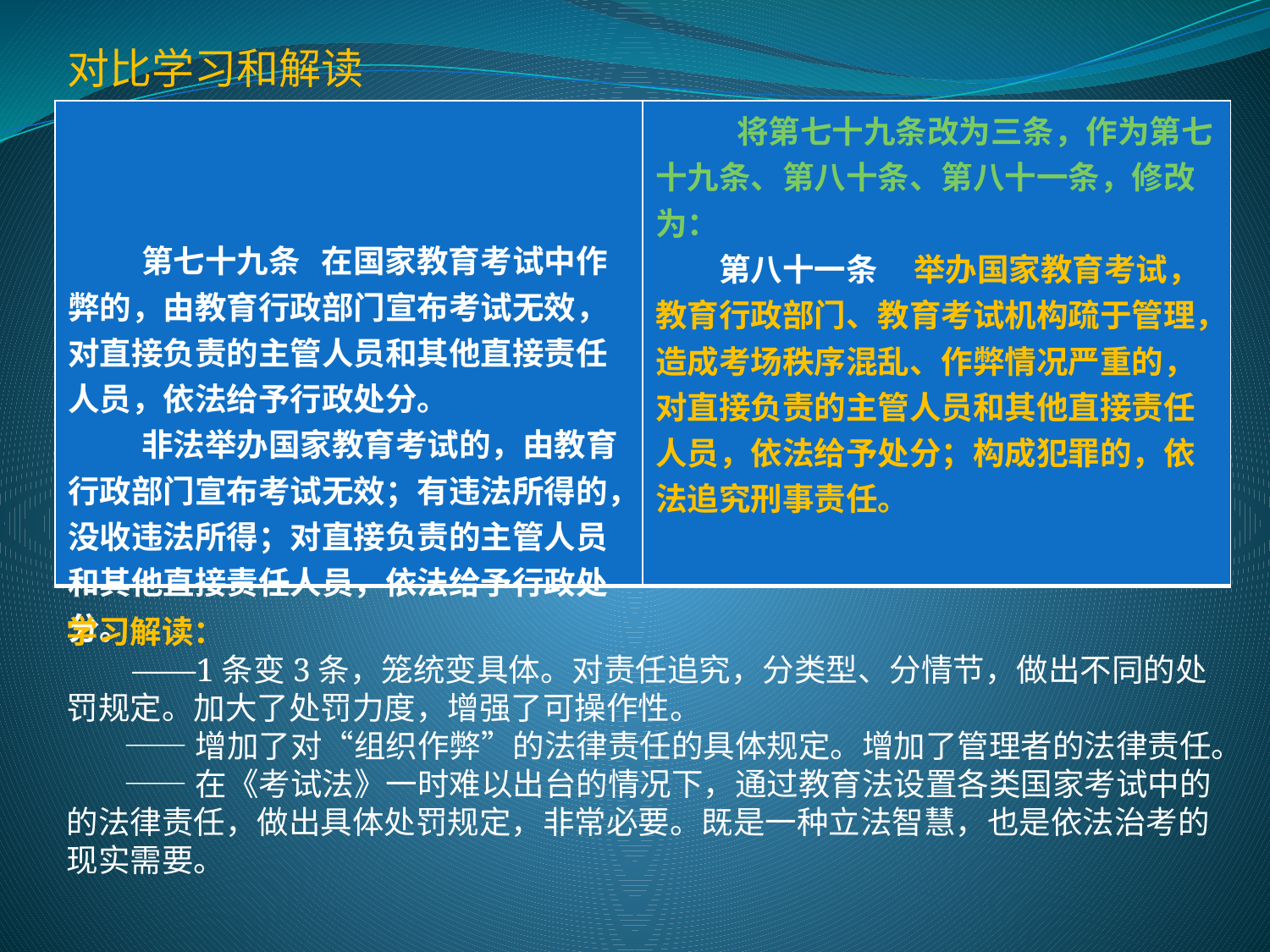

对比学习和解读
| 第七十九条 在国家教育考试中作弊的，由教育行政部门宣布考试无效，对直接负责的主管人员和其他直接责任人员，依法给予行政处分。 非法举办国家教育考试的，由教育行政部门宣布考试无效；有违法所得的，没收违法所得；对直接负责的主管人员和其他直接责任人员，依法给予行政处分。 | 将第七十九条改为三条，作为第七十九条、第八十条、第八十一条，修改为： 　　第八十一条 举办国家教育考试，教育行政部门、教育考试机构疏于管理，造成考场秩序混乱、作弊情况严重的，对直接负责的主管人员和其他直接责任人员，依法给予处分；构成犯罪的，依法追究刑事责任。 |
| --- | --- |
学习解读：
        ——1条变3条，笼统变具体。对责任追究，分类型、分情节，做出不同的处罚规定。加大了处罚力度，增强了可操作性。
        ——增加了对“组织作弊”的法律责任的具体规定。增加了管理者的法律责任。
        ——在《考试法》一时难以出台的情况下，通过教育法设置各类国家考试中的的法律责任，做出具体处罚规定，非常必要。既是一种立法智慧，也是依法治考的现实需要。